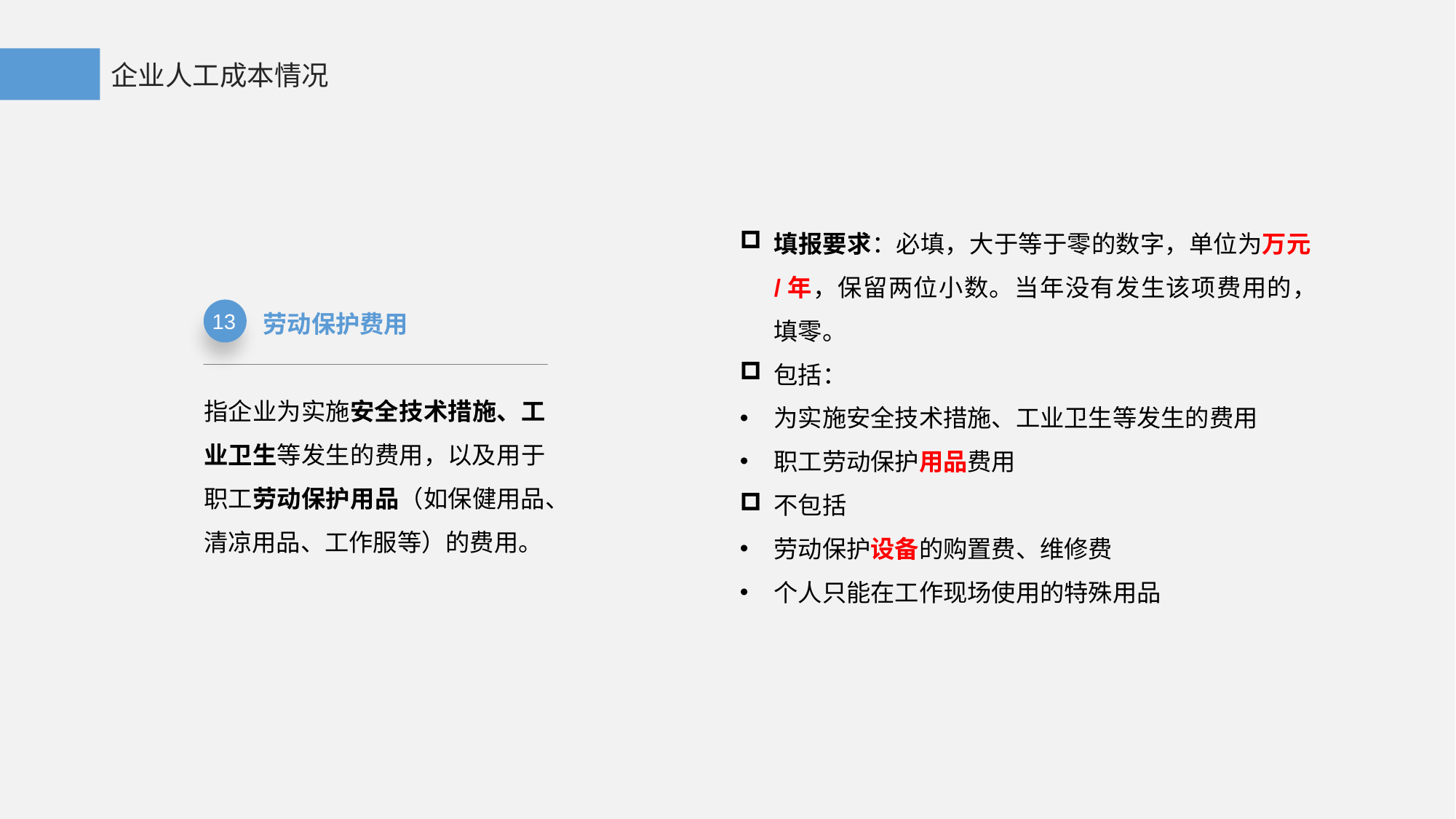

企业人工成本情况
填报要求：必填，大于等于零的数字，单位为万元/年，保留两位小数。当年没有发生该项费用的，填零。
包括：
为实施安全技术措施、工业卫生等发生的费用
职工劳动保护用品费用
不包括
劳动保护设备的购置费、维修费
个人只能在工作现场使用的特殊用品

劳动保护费用
13
指企业为实施安全技术措施、工业卫生等发生的费用，以及用于职工劳动保护用品（如保健用品、清凉用品、工作服等）的费用。

32